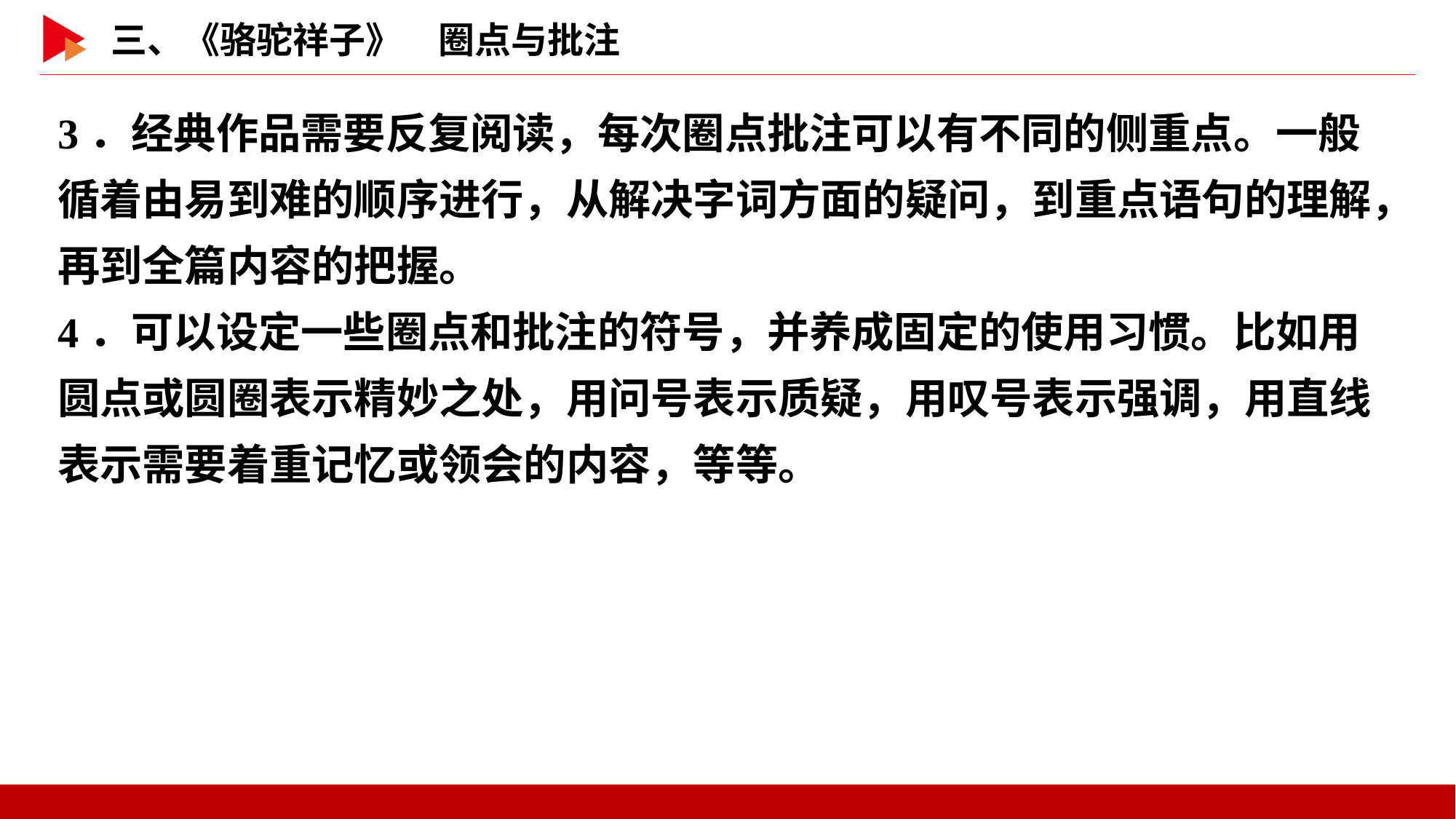

3．经典作品需要反复阅读，每次圈点批注可以有不同的侧重点。一般循着由易到难的顺序进行，从解决字词方面的疑问，到重点语句的理解，再到全篇内容的把握。
4．可以设定一些圈点和批注的符号，并养成固定的使用习惯。比如用圆点或圆圈表示精妙之处，用问号表示质疑，用叹号表示强调，用直线表示需要着重记忆或领会的内容，等等。